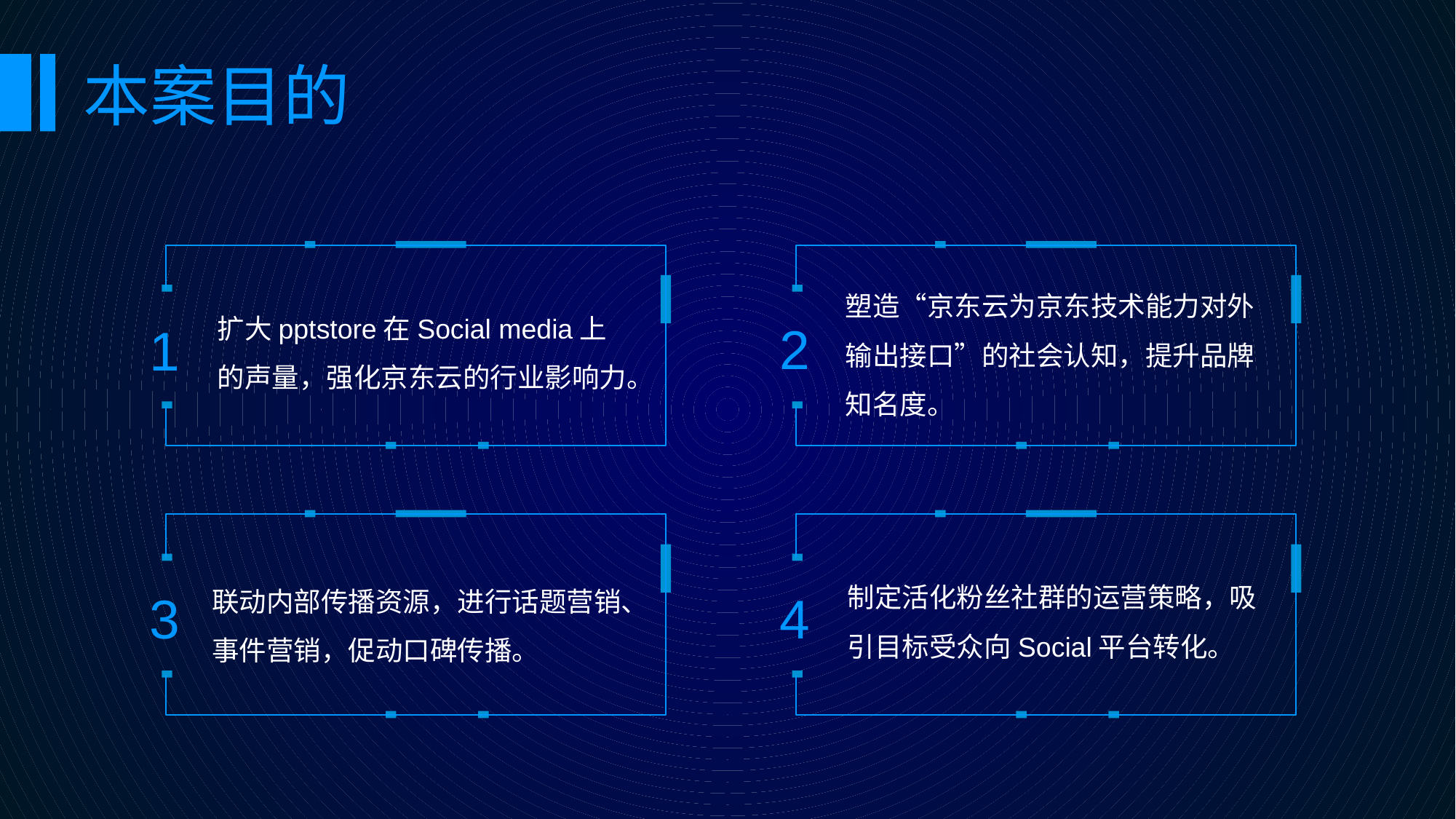

本案目的

塑造“京东云为京东技术能力对外输出接口”的社会认知，提升品牌知名度。
扩大pptstore在Social media上的声量，强化京东云的行业影响力。
2
1

制定活化粉丝社群的运营策略，吸引目标受众向Social平台转化。
联动内部传播资源，进行话题营销、事件营销，促动口碑传播。
3
4